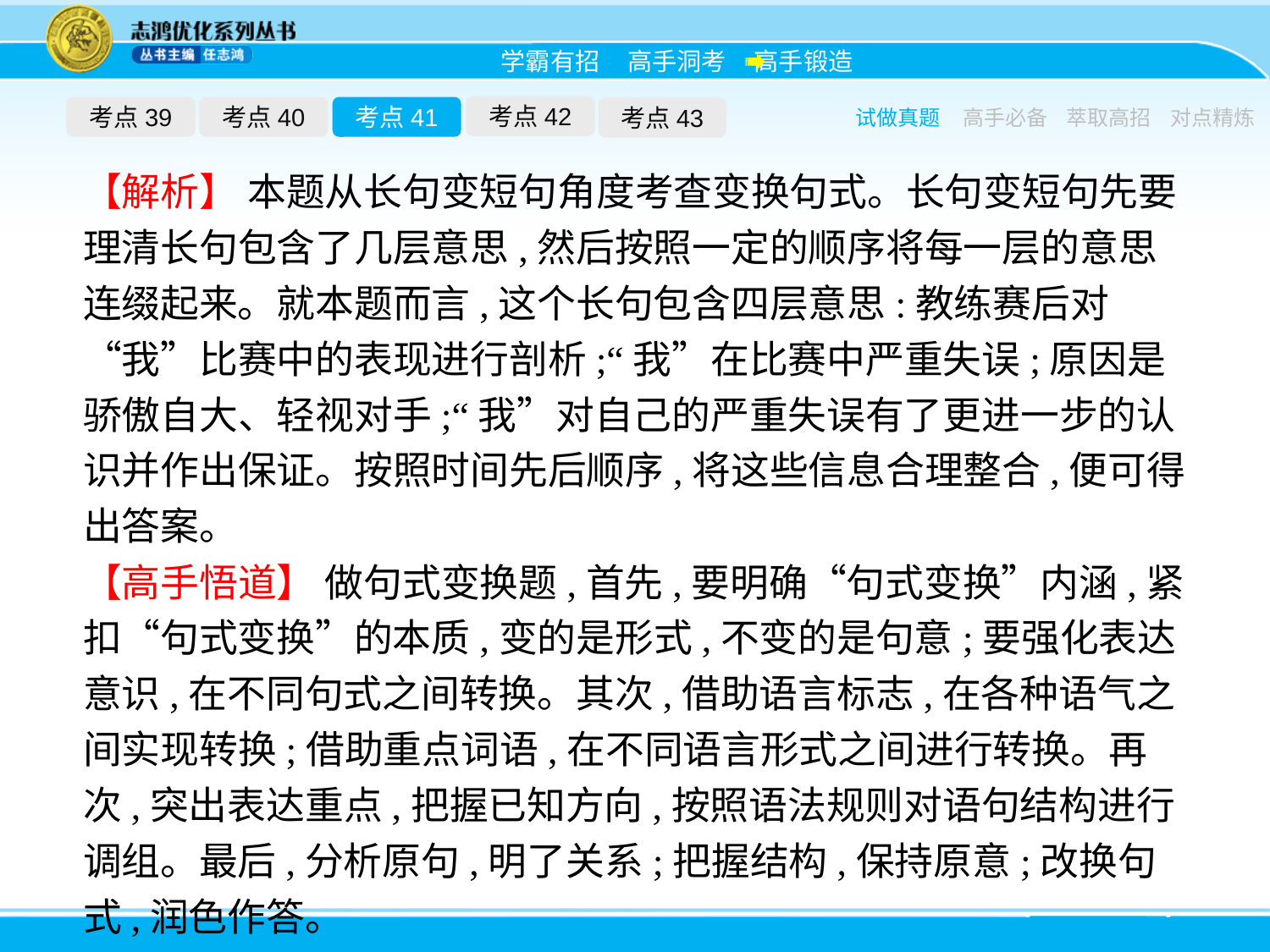

考点42
考点39
考点40
考点41
考点43
试做真题
高手必备
萃取高招
对点精炼
【解析】 本题从长句变短句角度考查变换句式。长句变短句先要理清长句包含了几层意思,然后按照一定的顺序将每一层的意思连缀起来。就本题而言,这个长句包含四层意思:教练赛后对“我”比赛中的表现进行剖析;“我”在比赛中严重失误;原因是骄傲自大、轻视对手;“我”对自己的严重失误有了更进一步的认识并作出保证。按照时间先后顺序,将这些信息合理整合,便可得出答案。
【高手悟道】 做句式变换题,首先,要明确“句式变换”内涵,紧扣“句式变换”的本质,变的是形式,不变的是句意;要强化表达意识,在不同句式之间转换。其次,借助语言标志,在各种语气之间实现转换;借助重点词语,在不同语言形式之间进行转换。再次,突出表达重点,把握已知方向,按照语法规则对语句结构进行调组。最后,分析原句,明了关系;把握结构,保持原意;改换句式,润色作答。